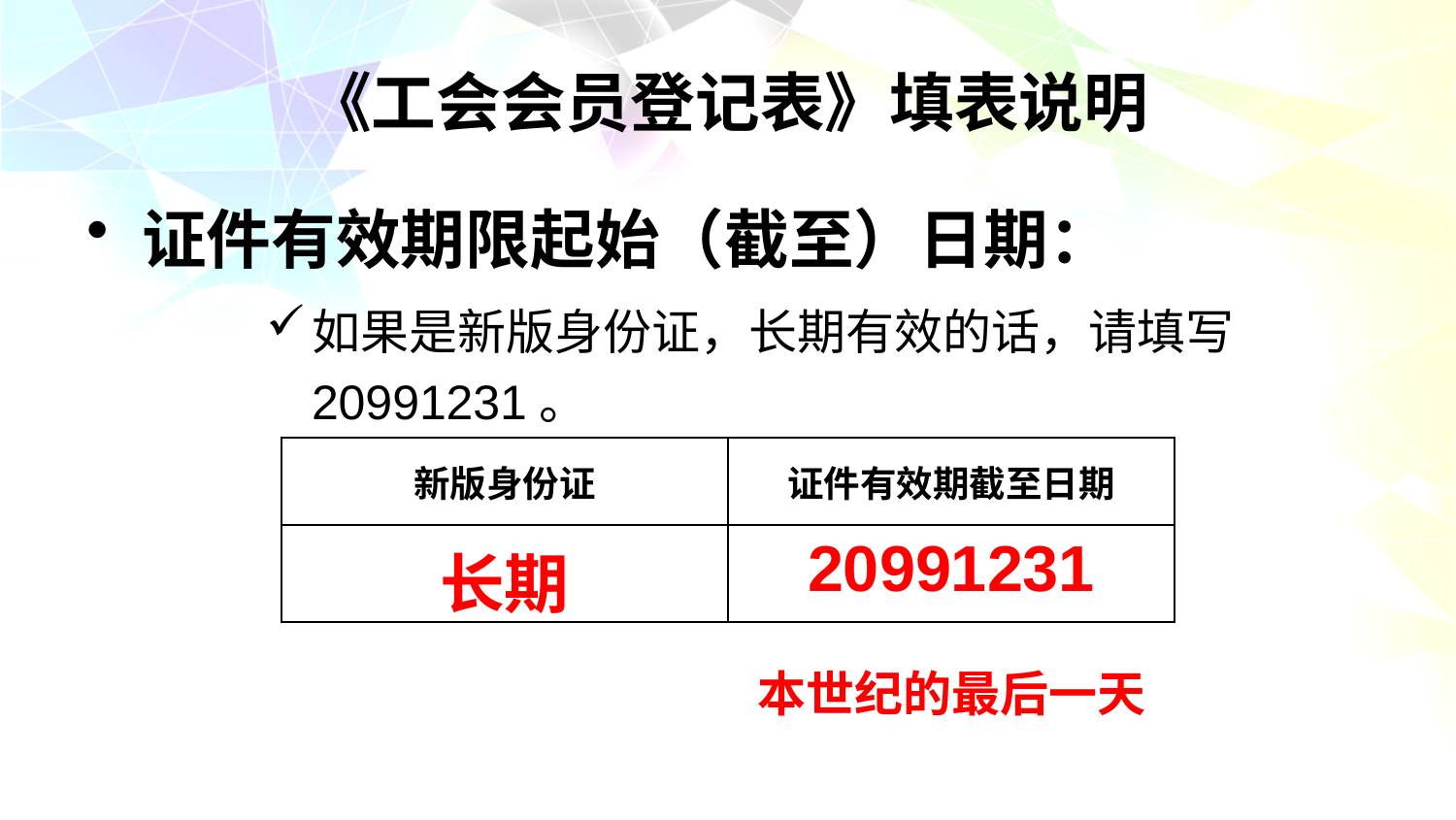

# 《工会会员登记表》填表说明
证件有效期限起始（截至）日期：
如果是新版身份证，长期有效的话，请填写20991231。

| 新版身份证 | 证件有效期截至日期 |
| --- | --- |
| 长期 | 20991231 |
|  | 本世纪的最后一天 |
| --- | --- |